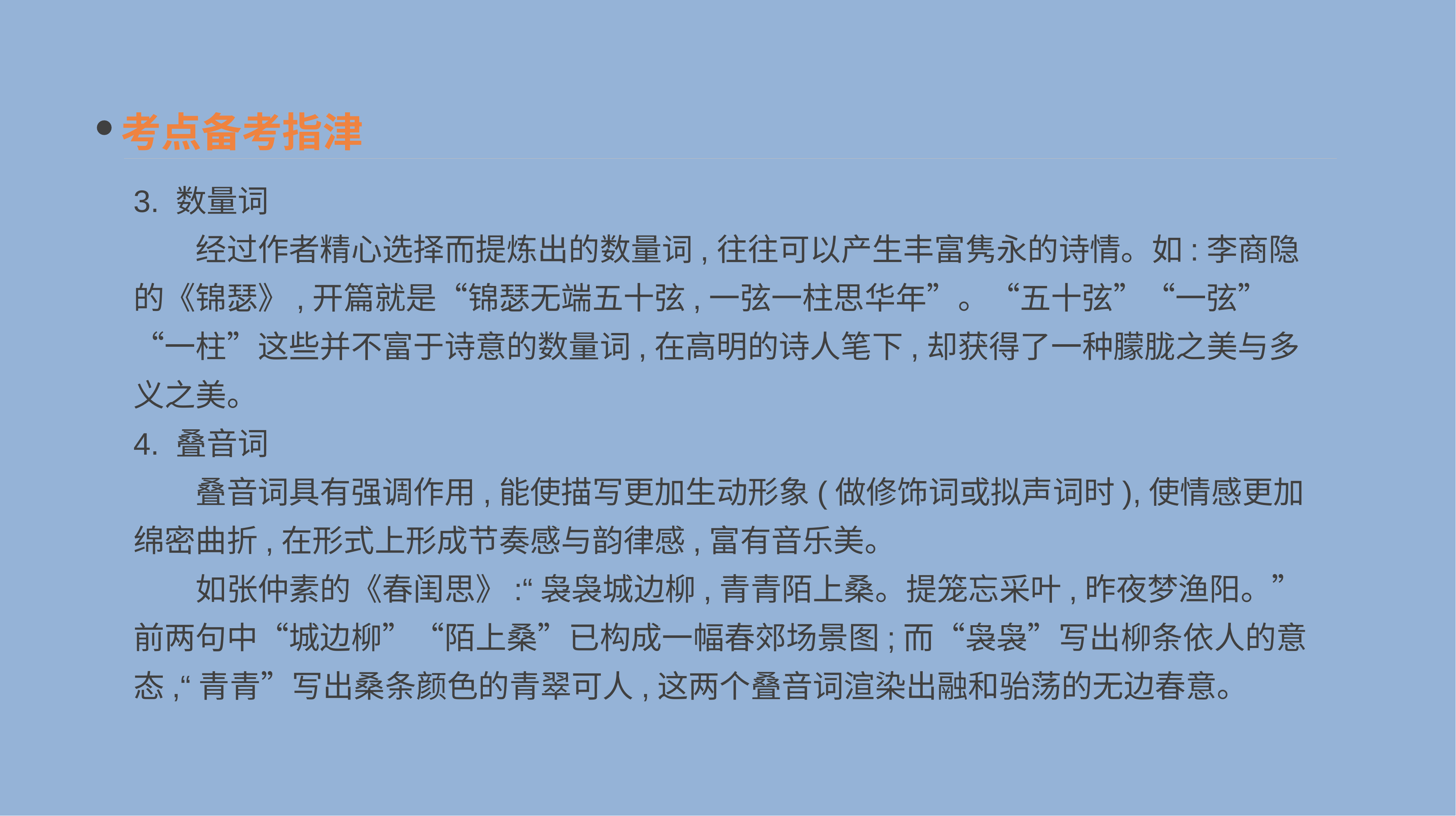

考点备考指津

3. 数量词
　　经过作者精心选择而提炼出的数量词,往往可以产生丰富隽永的诗情。如:李商隐的《锦瑟》,开篇就是“锦瑟无端五十弦,一弦一柱思华年”。“五十弦”“一弦”“一柱”这些并不富于诗意的数量词,在高明的诗人笔下,却获得了一种朦胧之美与多义之美。
4. 叠音词
　　叠音词具有强调作用,能使描写更加生动形象(做修饰词或拟声词时),使情感更加绵密曲折,在形式上形成节奏感与韵律感,富有音乐美。
　　如张仲素的《春闺思》:“袅袅城边柳,青青陌上桑。提笼忘采叶,昨夜梦渔阳。”前两句中“城边柳”“陌上桑”已构成一幅春郊场景图;而“袅袅”写出柳条依人的意态,“青青”写出桑条颜色的青翠可人,这两个叠音词渲染出融和骀荡的无边春意。